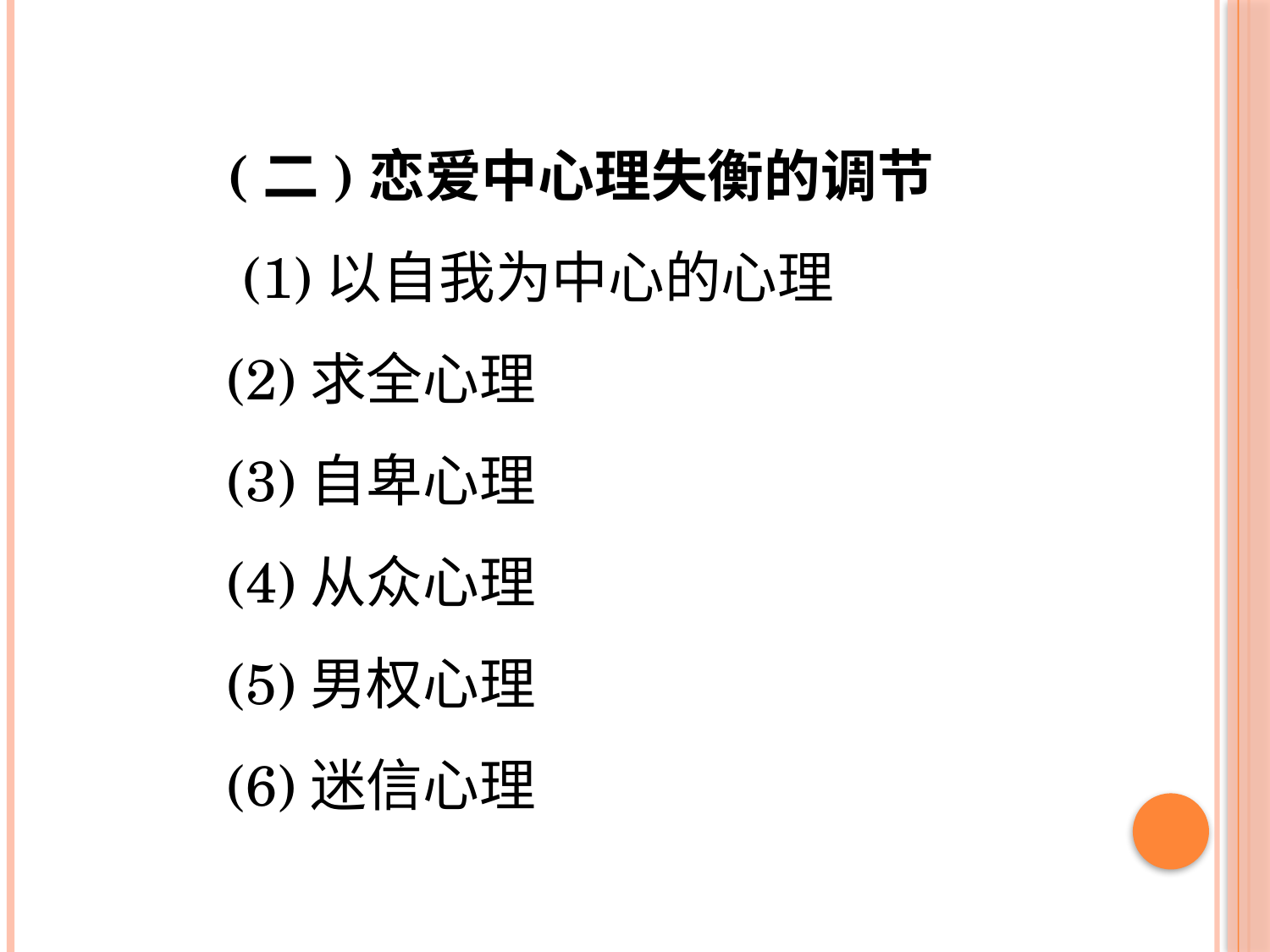

(二)恋爱中心理失衡的调节
 (1)以自我为中心的心理
(2)求全心理
(3)自卑心理
(4)从众心理
(5)男权心理
(6)迷信心理